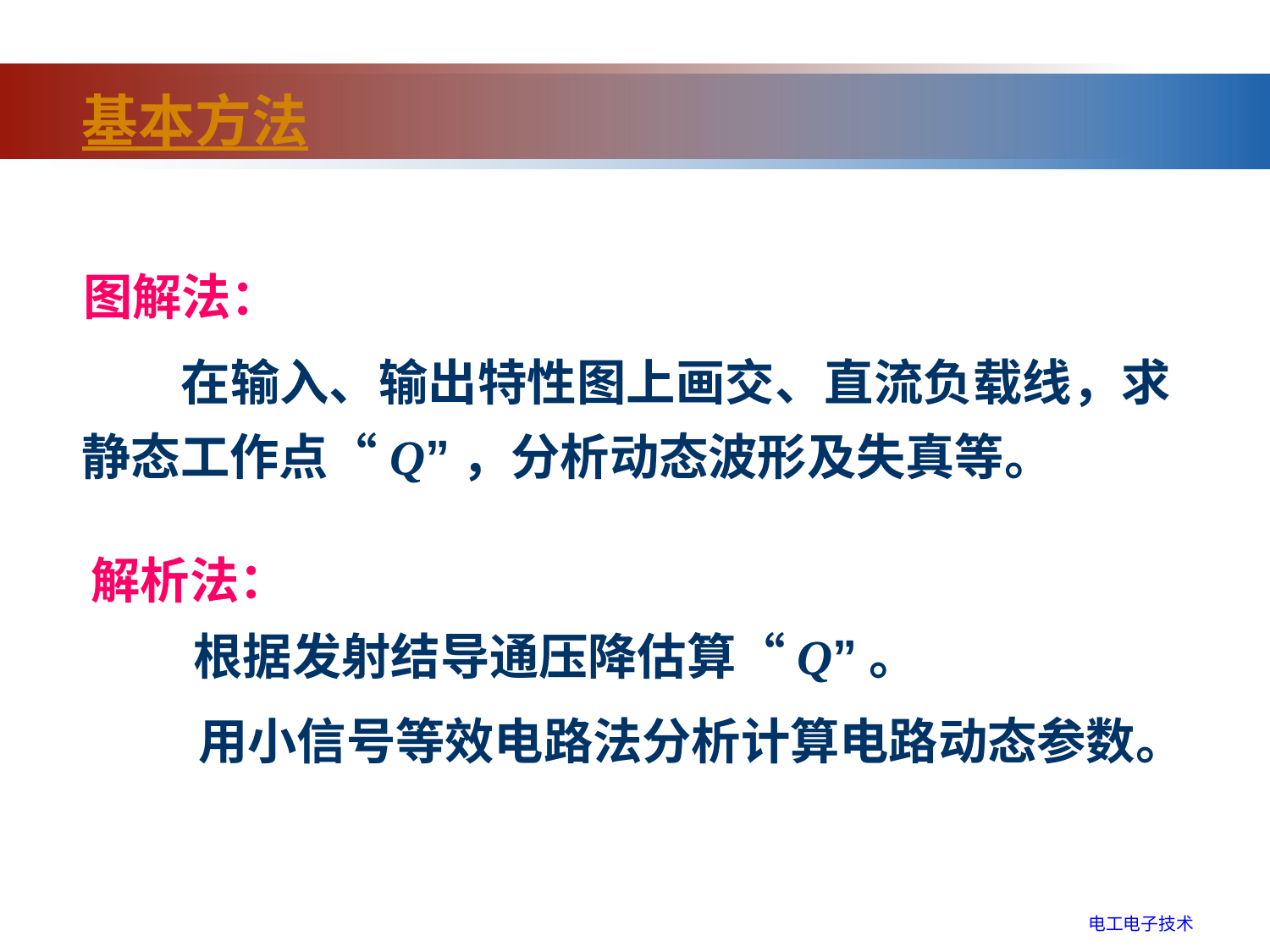

基本方法
图解法：
　　在输入、输出特性图上画交、直流负载线，求静态工作点“Q”，分析动态波形及失真等。
解析法：
根据发射结导通压降估算“Q”。
用小信号等效电路法分析计算电路动态参数。
电工电子技术